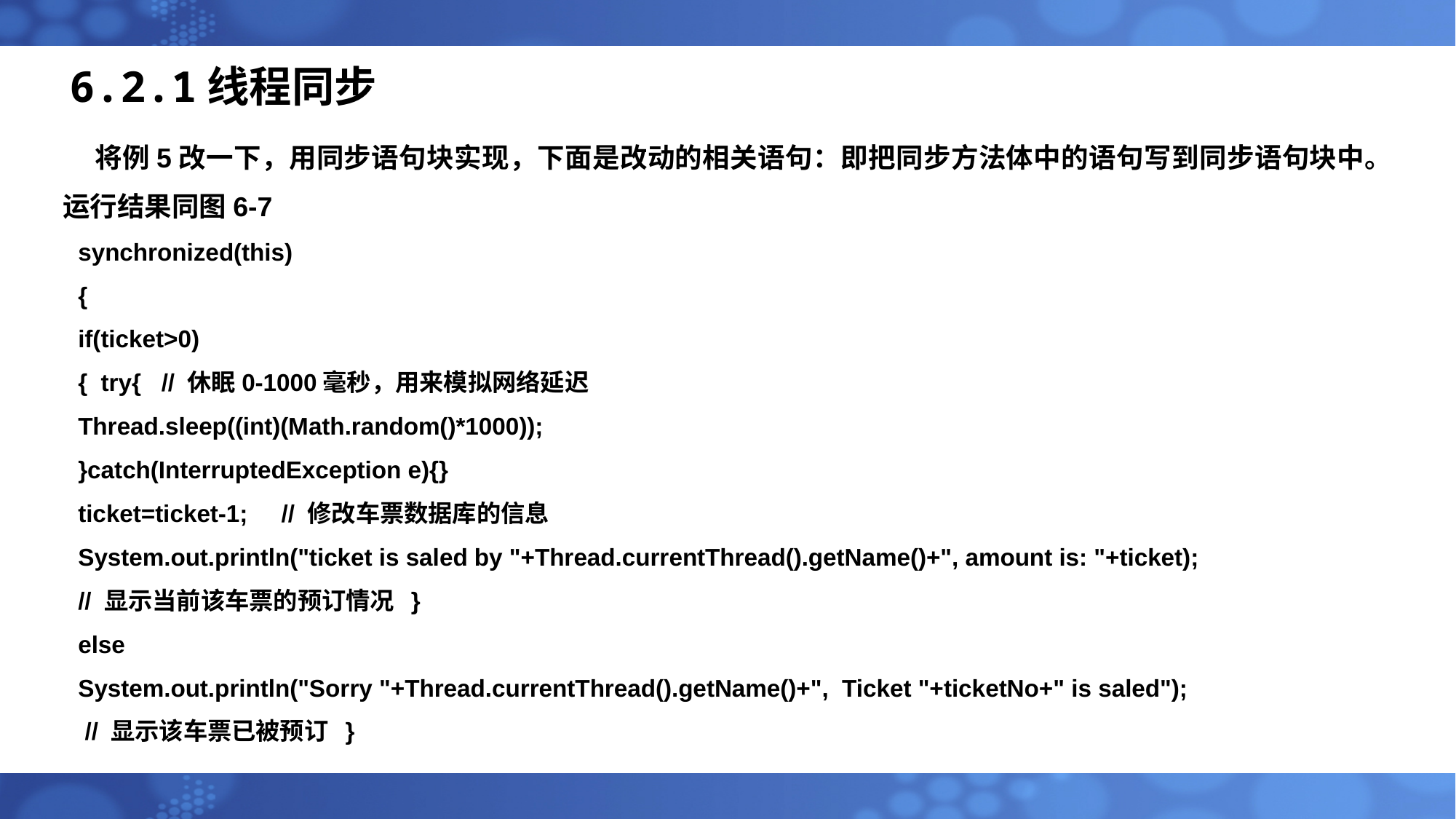

# 6.2.1线程同步
将例5改一下，用同步语句块实现，下面是改动的相关语句：即把同步方法体中的语句写到同步语句块中。运行结果同图6-7
synchronized(this)
{
if(ticket>0)
{  try{   // 休眠0-1000毫秒，用来模拟网络延迟
Thread.sleep((int)(Math.random()*1000));
}catch(InterruptedException e){}
ticket=ticket-1;     // 修改车票数据库的信息
System.out.println("ticket is saled by "+Thread.currentThread().getName()+", amount is: "+ticket);
// 显示当前该车票的预订情况  }
else
System.out.println("Sorry "+Thread.currentThread().getName()+",  Ticket "+ticketNo+" is saled");
 // 显示该车票已被预订  }